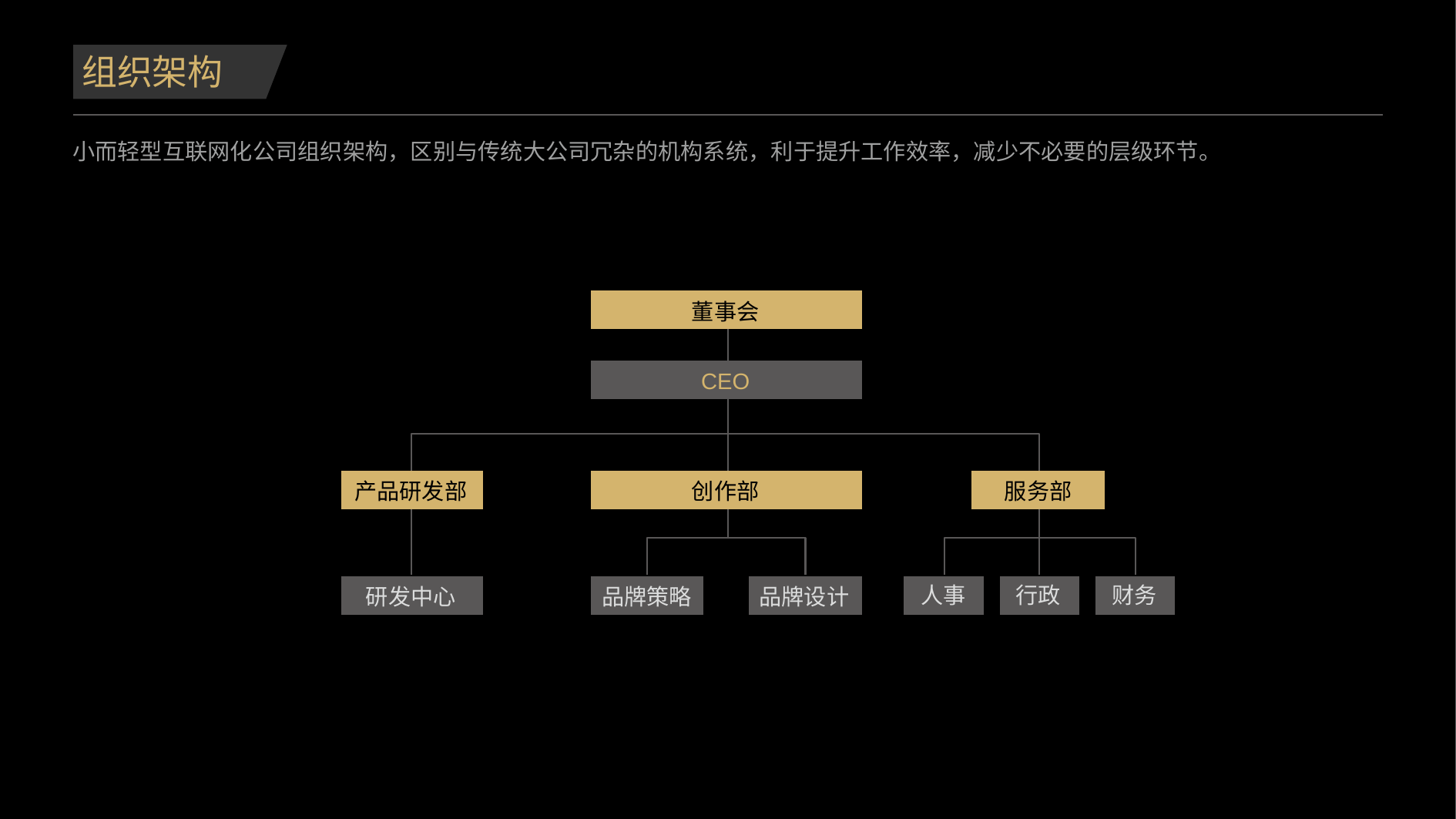

组织架构

小而轻型互联网化公司组织架构，区别与传统大公司冗杂的机构系统，利于提升工作效率，减少不必要的层级环节。

董事会

CEO

产品研发部
创作部
服务部

人事
行政
财务
研发中心
品牌策略
品牌设计